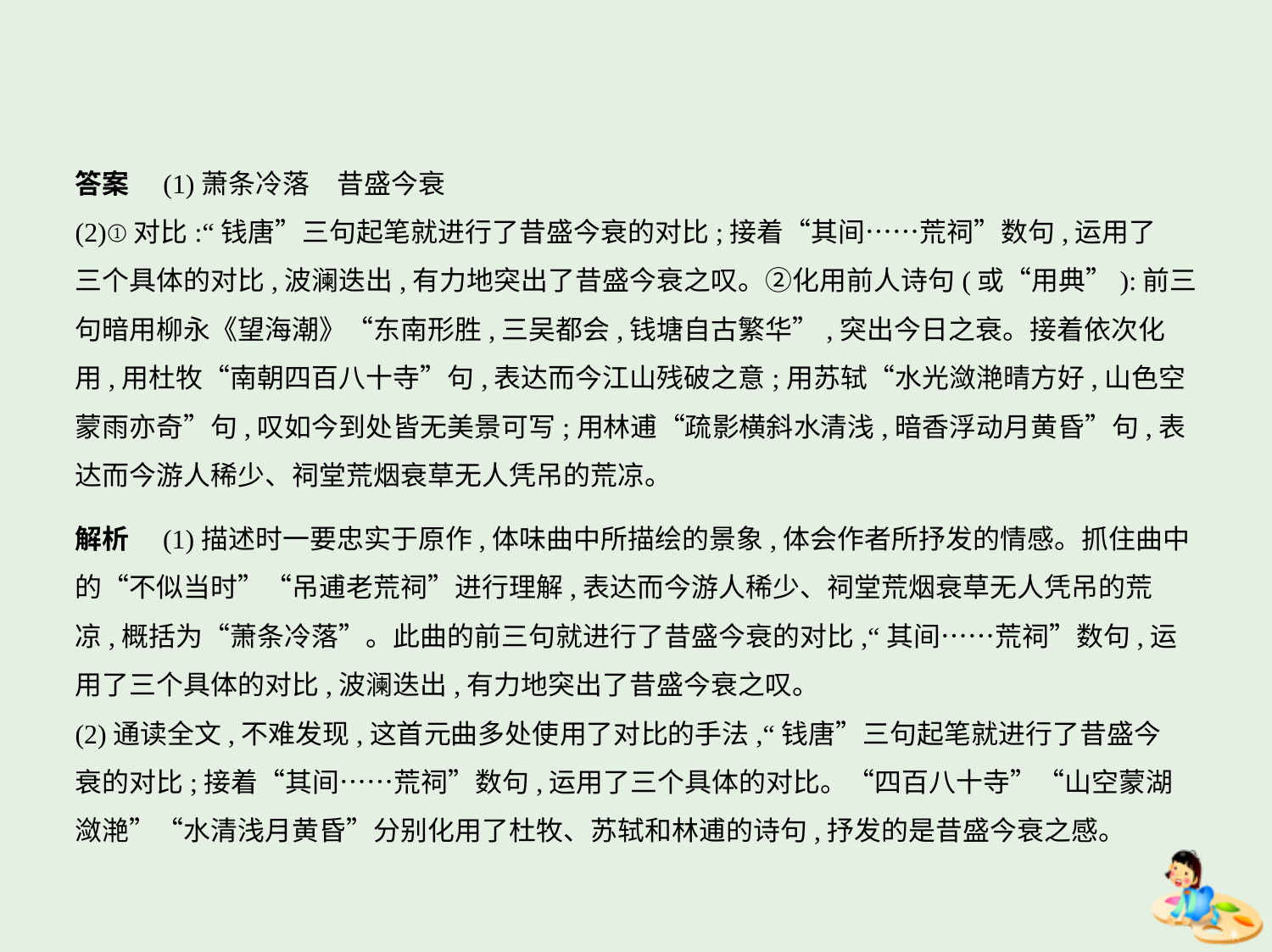

答案　(1)萧条冷落　昔盛今衰
(2)①对比:“钱唐”三句起笔就进行了昔盛今衰的对比;接着“其间……荒祠”数句,运用了
三个具体的对比,波澜迭出,有力地突出了昔盛今衰之叹。②化用前人诗句(或“用典”):前三
句暗用柳永《望海潮》“东南形胜,三吴都会,钱塘自古繁华”,突出今日之衰。接着依次化
用,用杜牧“南朝四百八十寺”句,表达而今江山残破之意;用苏轼“水光潋滟晴方好,山色空
蒙雨亦奇”句,叹如今到处皆无美景可写;用林逋“疏影横斜水清浅,暗香浮动月黄昏”句,表
达而今游人稀少、祠堂荒烟衰草无人凭吊的荒凉。
解析　(1)描述时一要忠实于原作,体味曲中所描绘的景象,体会作者所抒发的情感。抓住曲中
的“不似当时”“吊逋老荒祠”进行理解,表达而今游人稀少、祠堂荒烟衰草无人凭吊的荒
凉,概括为“萧条冷落”。此曲的前三句就进行了昔盛今衰的对比,“其间……荒祠”数句,运
用了三个具体的对比,波澜迭出,有力地突出了昔盛今衰之叹。
(2)通读全文,不难发现,这首元曲多处使用了对比的手法,“钱唐”三句起笔就进行了昔盛今
衰的对比;接着“其间……荒祠”数句,运用了三个具体的对比。“四百八十寺”“山空蒙湖
潋滟”“水清浅月黄昏”分别化用了杜牧、苏轼和林逋的诗句,抒发的是昔盛今衰之感。